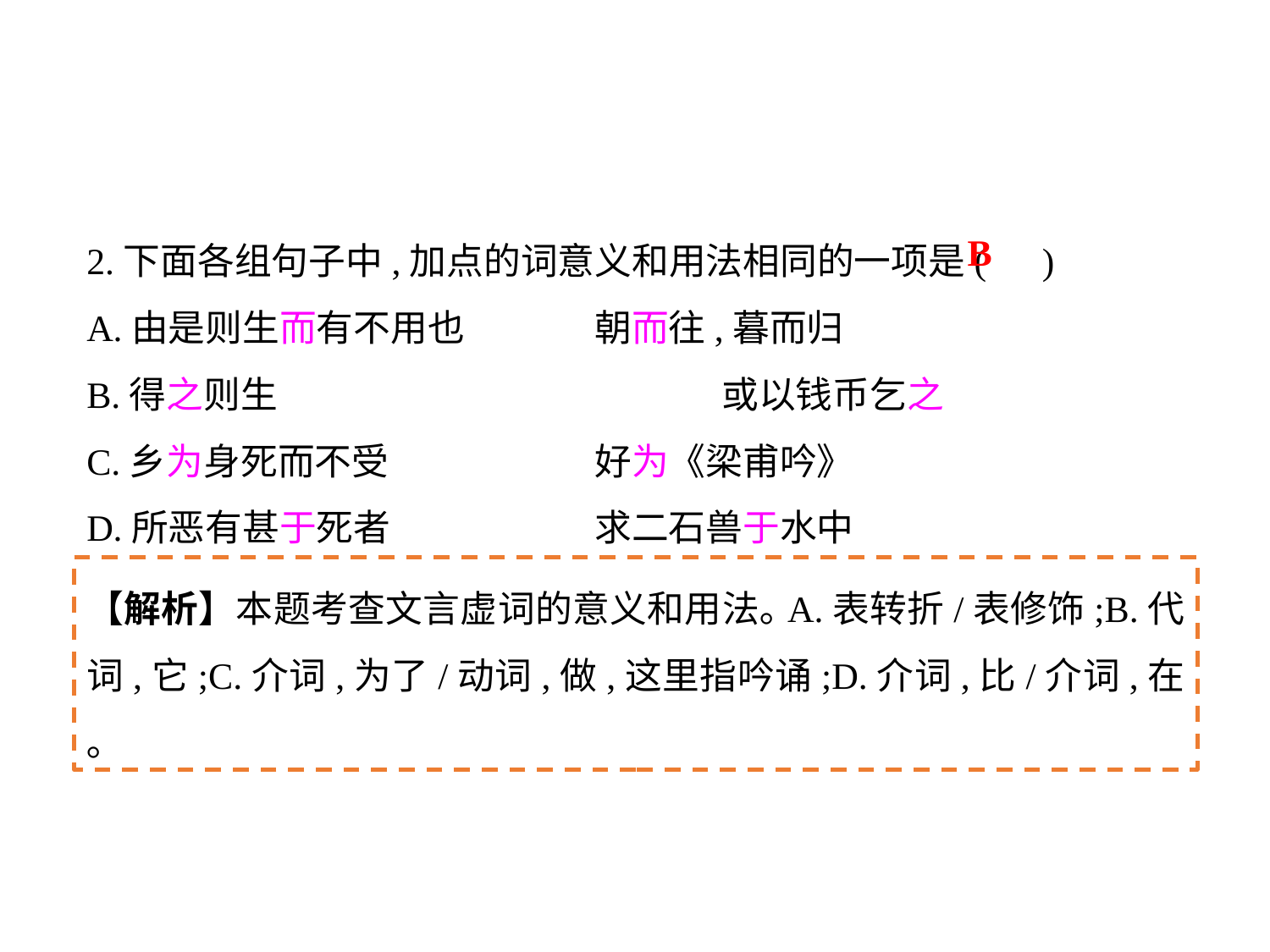

2.下面各组句子中,加点的词意义和用法相同的一项是(      )
A.由是则生而有不用也		朝而往,暮而归
B.得之则生				或以钱币乞之
C.乡为身死而不受		好为《梁甫吟》
D.所恶有甚于死者		求二石兽于水中
B
【解析】本题考查文言虚词的意义和用法｡A.表转折/表修饰;B.代词,它;C.介词,为了/动词,做,这里指吟诵;D.介词,比/介词,在｡